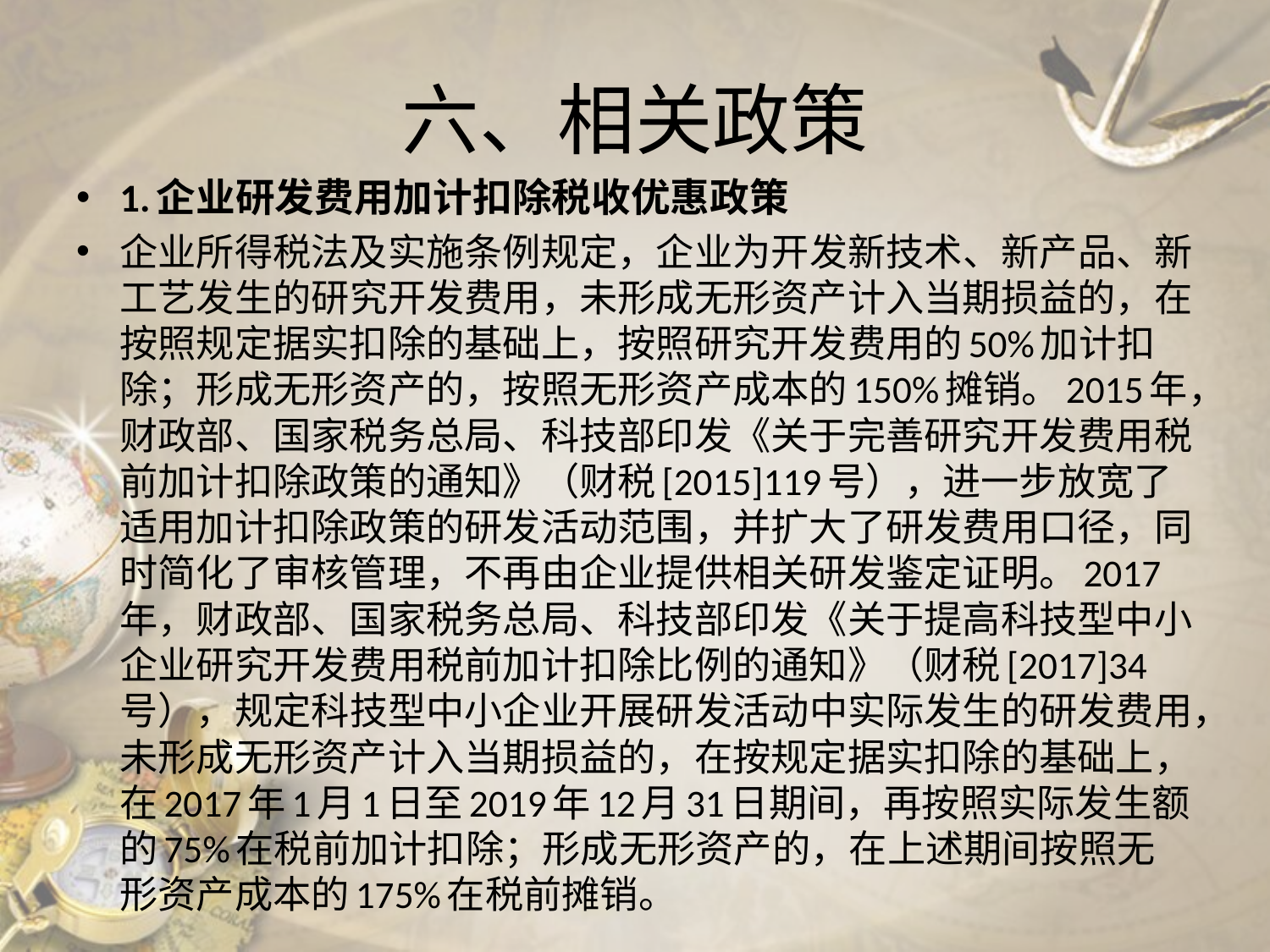

# 六、相关政策
1.企业研发费用加计扣除税收优惠政策
企业所得税法及实施条例规定，企业为开发新技术、新产品、新工艺发生的研究开发费用，未形成无形资产计入当期损益的，在按照规定据实扣除的基础上，按照研究开发费用的50%加计扣除；形成无形资产的，按照无形资产成本的150%摊销。2015年，财政部、国家税务总局、科技部印发《关于完善研究开发费用税前加计扣除政策的通知》（财税[2015]119号），进一步放宽了适用加计扣除政策的研发活动范围，并扩大了研发费用口径，同时简化了审核管理，不再由企业提供相关研发鉴定证明。2017年，财政部、国家税务总局、科技部印发《关于提高科技型中小企业研究开发费用税前加计扣除比例的通知》（财税[2017]34号），规定科技型中小企业开展研发活动中实际发生的研发费用，未形成无形资产计入当期损益的，在按规定据实扣除的基础上，在2017年1月1日至2019年12月31日期间，再按照实际发生额的75%在税前加计扣除；形成无形资产的，在上述期间按照无形资产成本的175%在税前摊销。